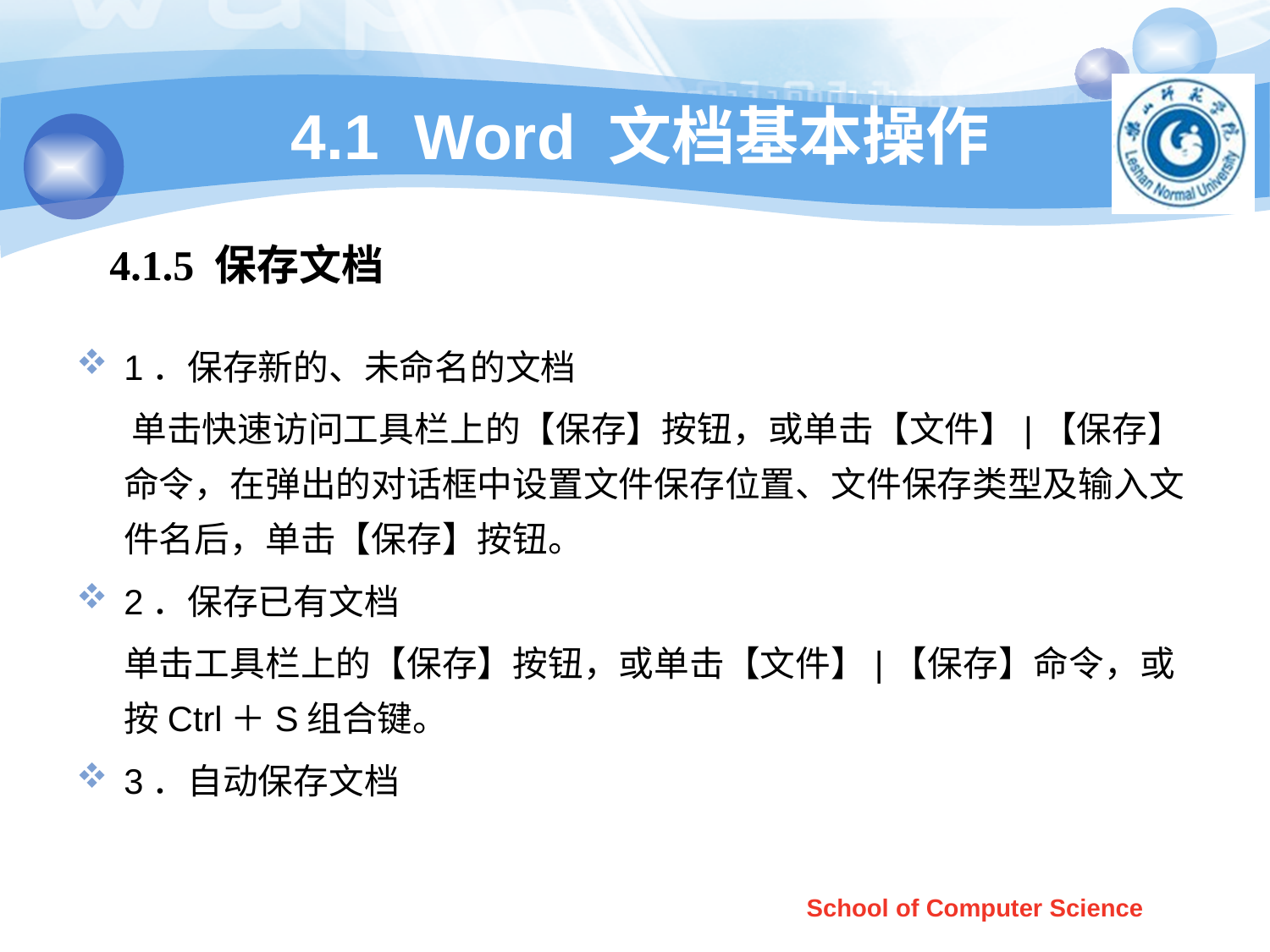

# 4.1  Word 文档基本操作
4.1.5 保存文档
1．保存新的、未命名的文档
      单击快速访问工具栏上的【保存】按钮，或单击【文件】|【保存】命令，在弹出的对话框中设置文件保存位置、文件保存类型及输入文件名后，单击【保存】按钮。
2．保存已有文档
     单击工具栏上的【保存】按钮，或单击【文件】|【保存】命令，或按Ctrl＋S组合键。
3．自动保存文档

School of Computer Science